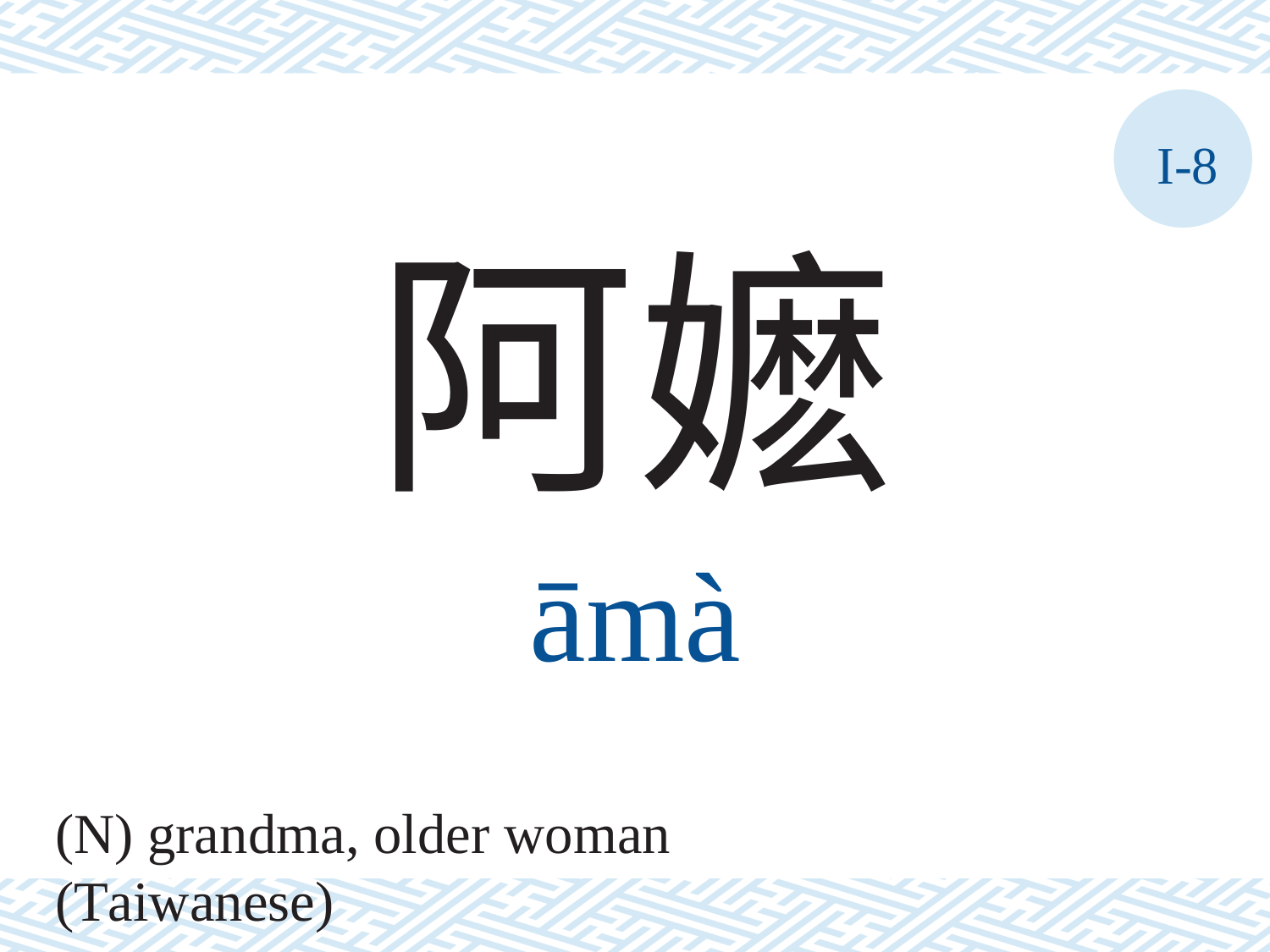

I-8
阿嬷
āmà
(N) grandma, older woman (Taiwanese)